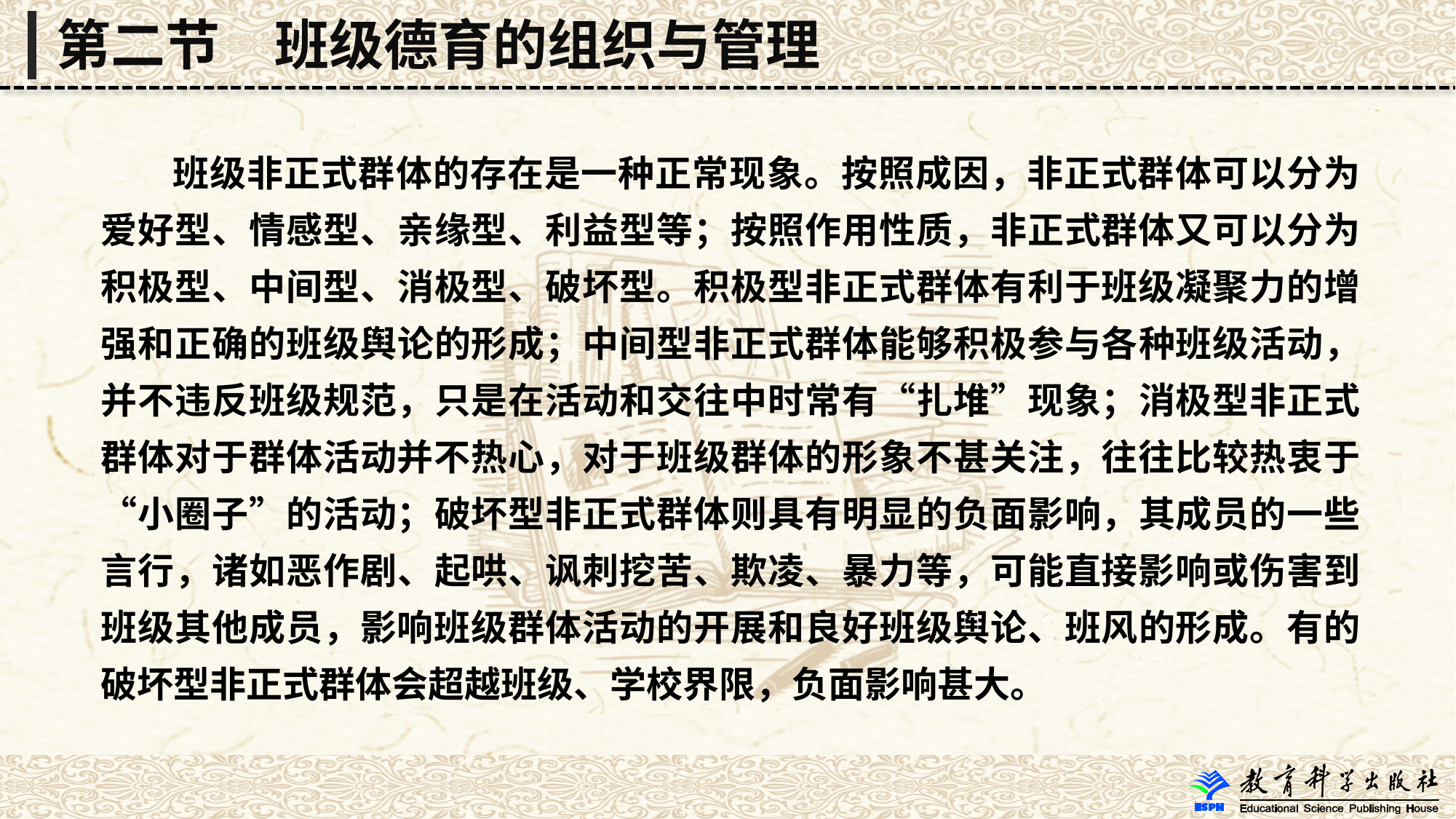

第二节　班级德育的组织与管理
       班级非正式群体的存在是一种正常现象。按照成因，非正式群体可以分为爱好型、情感型、亲缘型、利益型等；按照作用性质，非正式群体又可以分为积极型、中间型、消极型、破坏型。积极型非正式群体有利于班级凝聚力的增强和正确的班级舆论的形成；中间型非正式群体能够积极参与各种班级活动，并不违反班级规范，只是在活动和交往中时常有“扎堆”现象；消极型非正式群体对于群体活动并不热心，对于班级群体的形象不甚关注，往往比较热衷于“小圈子”的活动；破坏型非正式群体则具有明显的负面影响，其成员的一些言行，诸如恶作剧、起哄、讽刺挖苦、欺凌、暴力等，可能直接影响或伤害到班级其他成员，影响班级群体活动的开展和良好班级舆论、班风的形成。有的破坏型非正式群体会超越班级、学校界限，负面影响甚大。